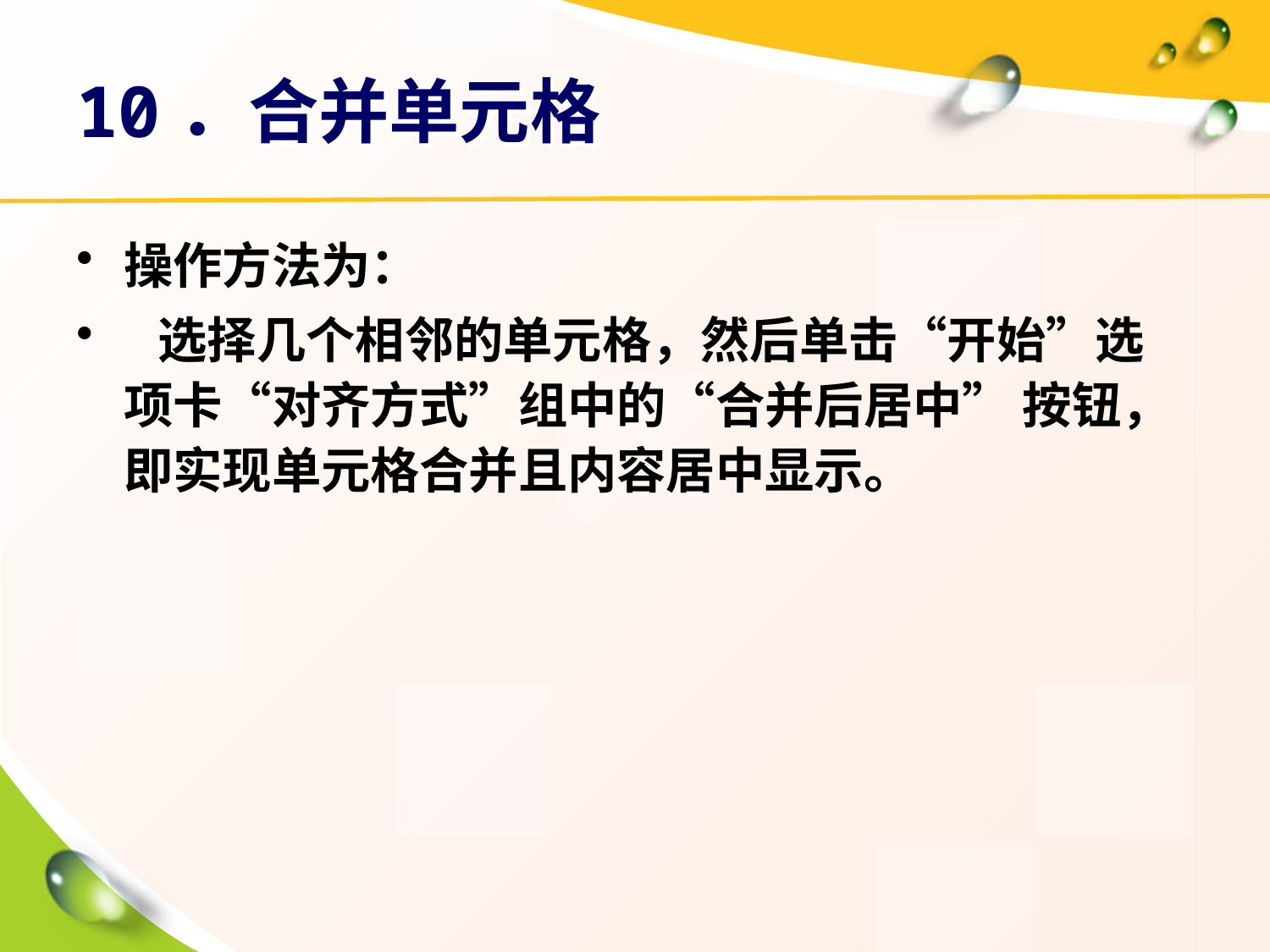

# 10．合并单元格
操作方法为：
  选择几个相邻的单元格，然后单击“开始”选项卡“对齐方式”组中的“合并后居中” 按钮，即实现单元格合并且内容居中显示。